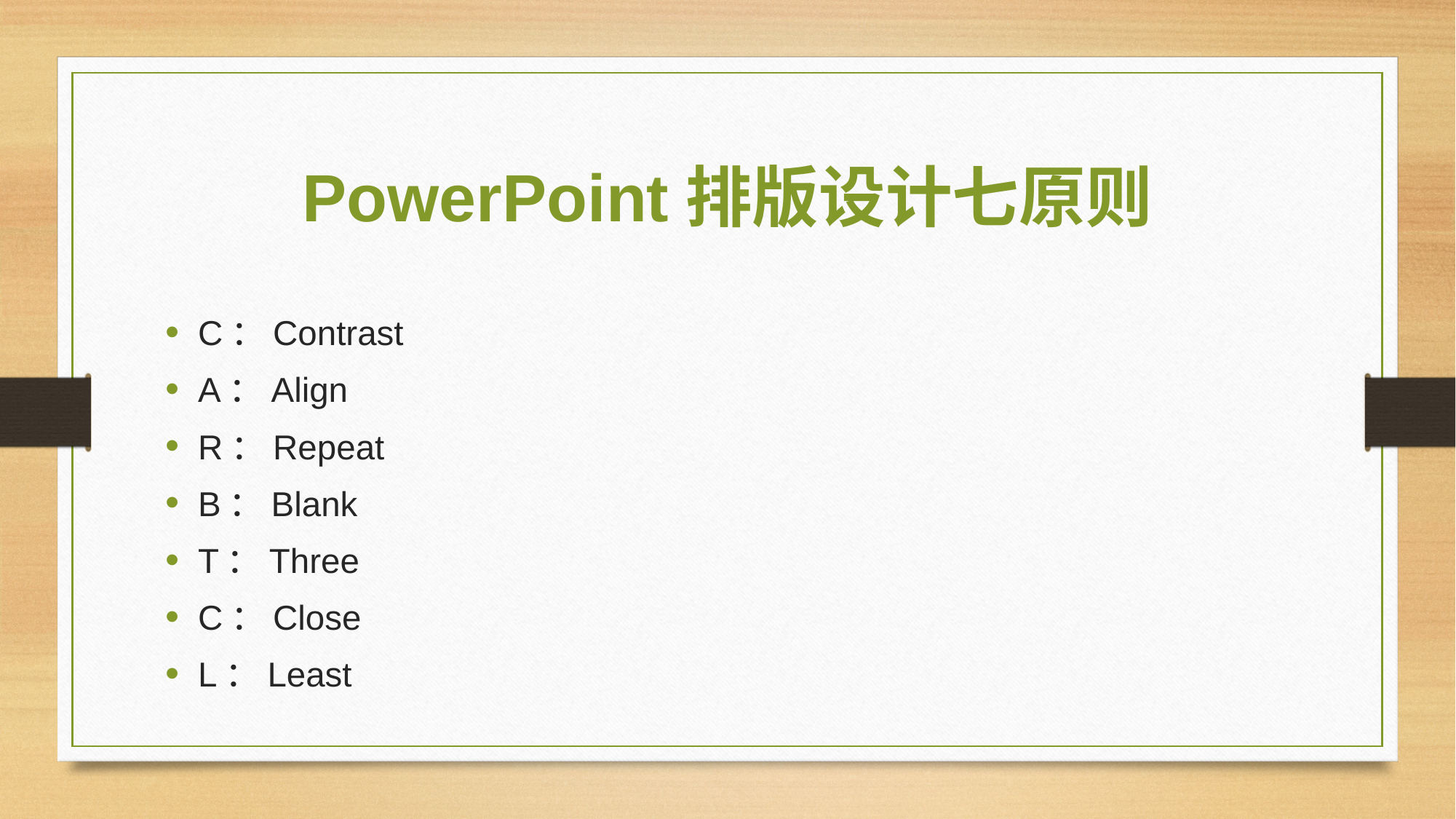

# PowerPoint排版设计七原则
C：Contrast
A：Align
R：Repeat
B：Blank
T：Three
C：Close
L：Least